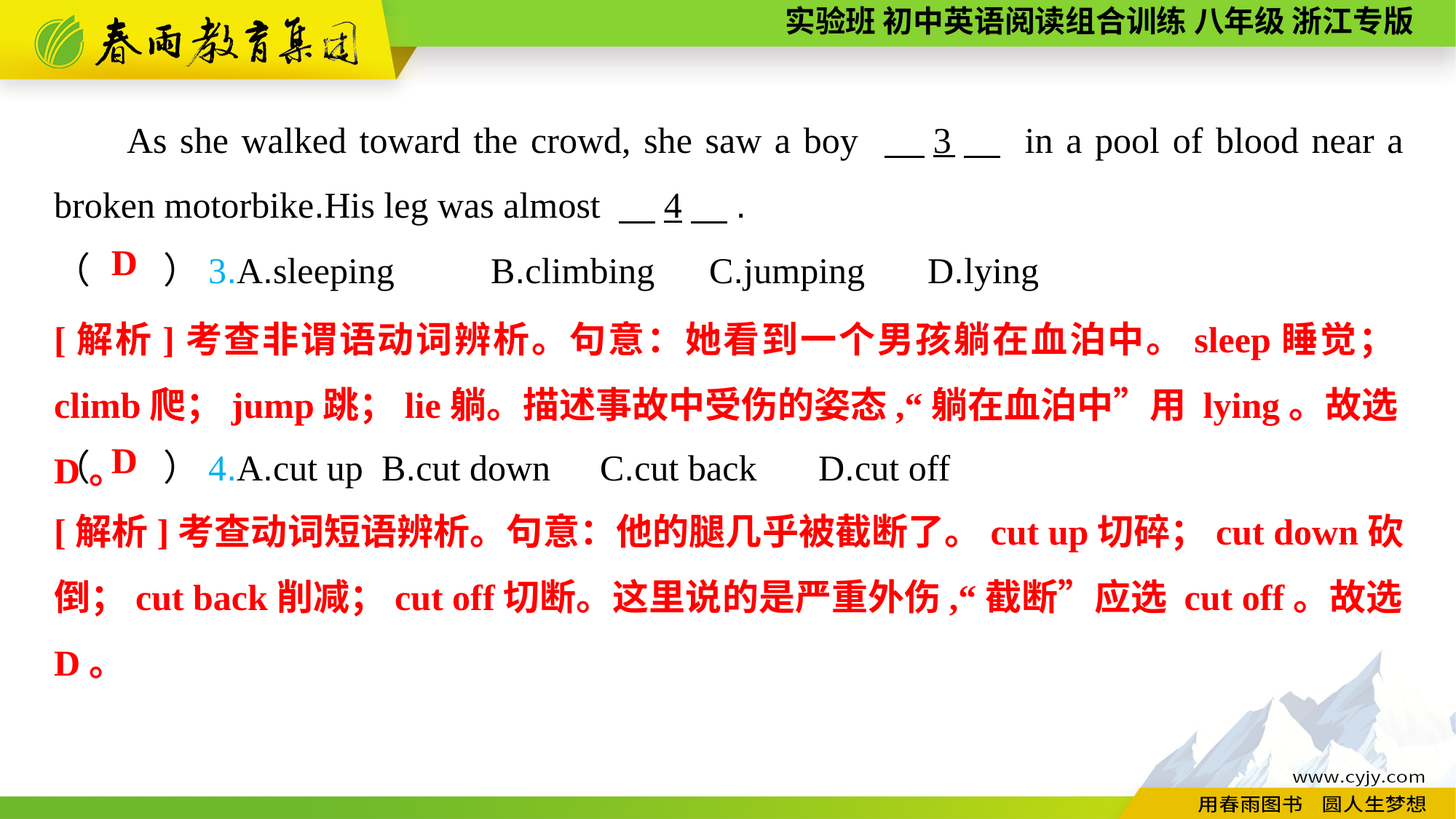

As she walked toward the crowd, she saw a boy 　3　 in a pool of blood near a broken motorbike.His leg was almost 　4　.
（　　）3.A.sleeping	B.climbing	C.jumping	D.lying

（　　）4.A.cut up	B.cut down	C.cut back	D.cut off
D
[解析]考查非谓语动词辨析。句意：她看到一个男孩躺在血泊中。sleep睡觉；climb爬；jump跳；lie躺。描述事故中受伤的姿态,“躺在血泊中”用 lying。故选D。
D
[解析]考查动词短语辨析。句意：他的腿几乎被截断了。cut up切碎；cut down砍倒；cut back削减；cut off切断。这里说的是严重外伤,“截断”应选 cut off。故选D。